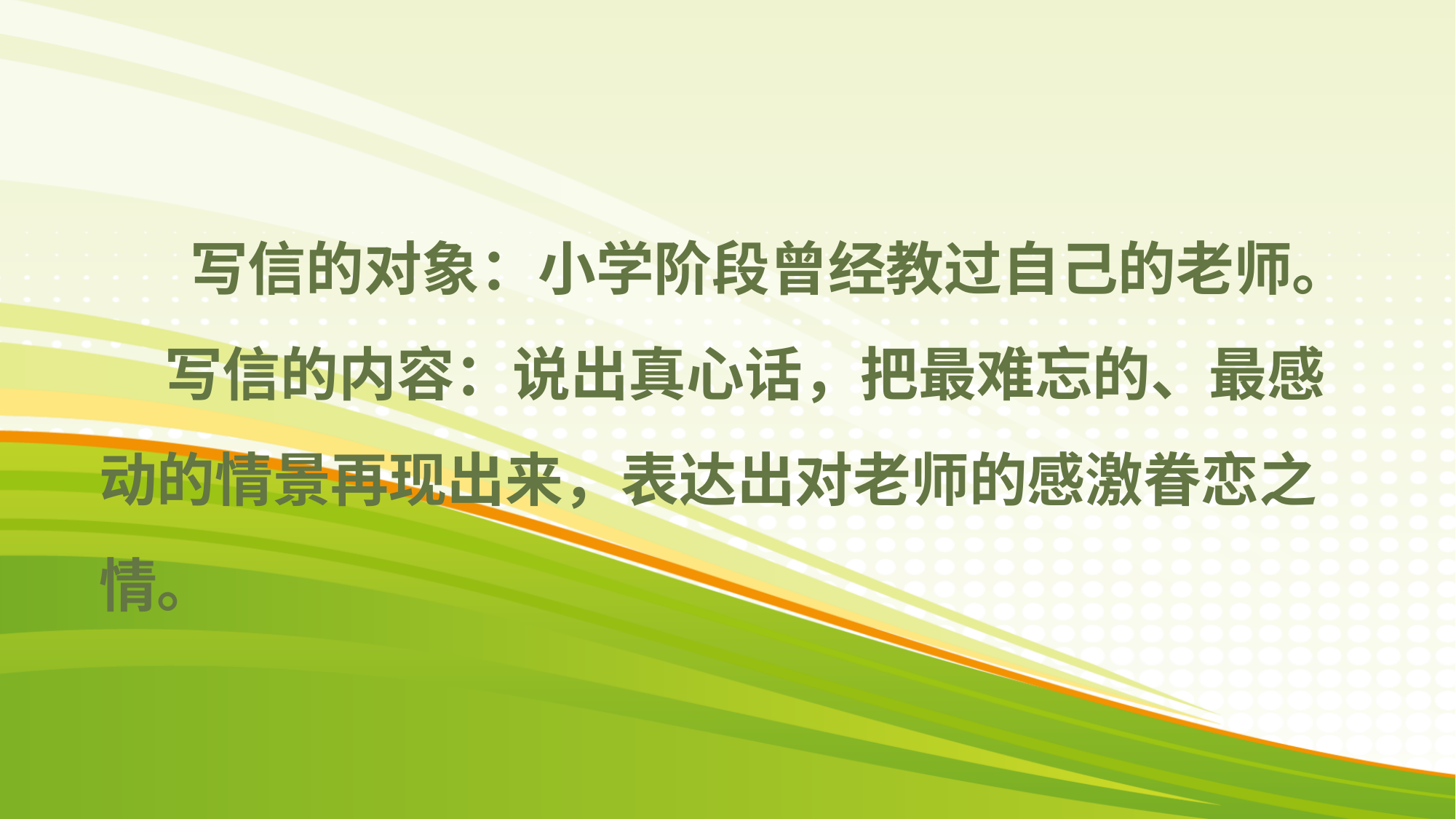

# 写信的对象：小学阶段曾经教过自己的老师。 写信的内容：说出真心话，把最难忘的、最感动的情景再现出来，表达出对老师的感激眷恋之情。